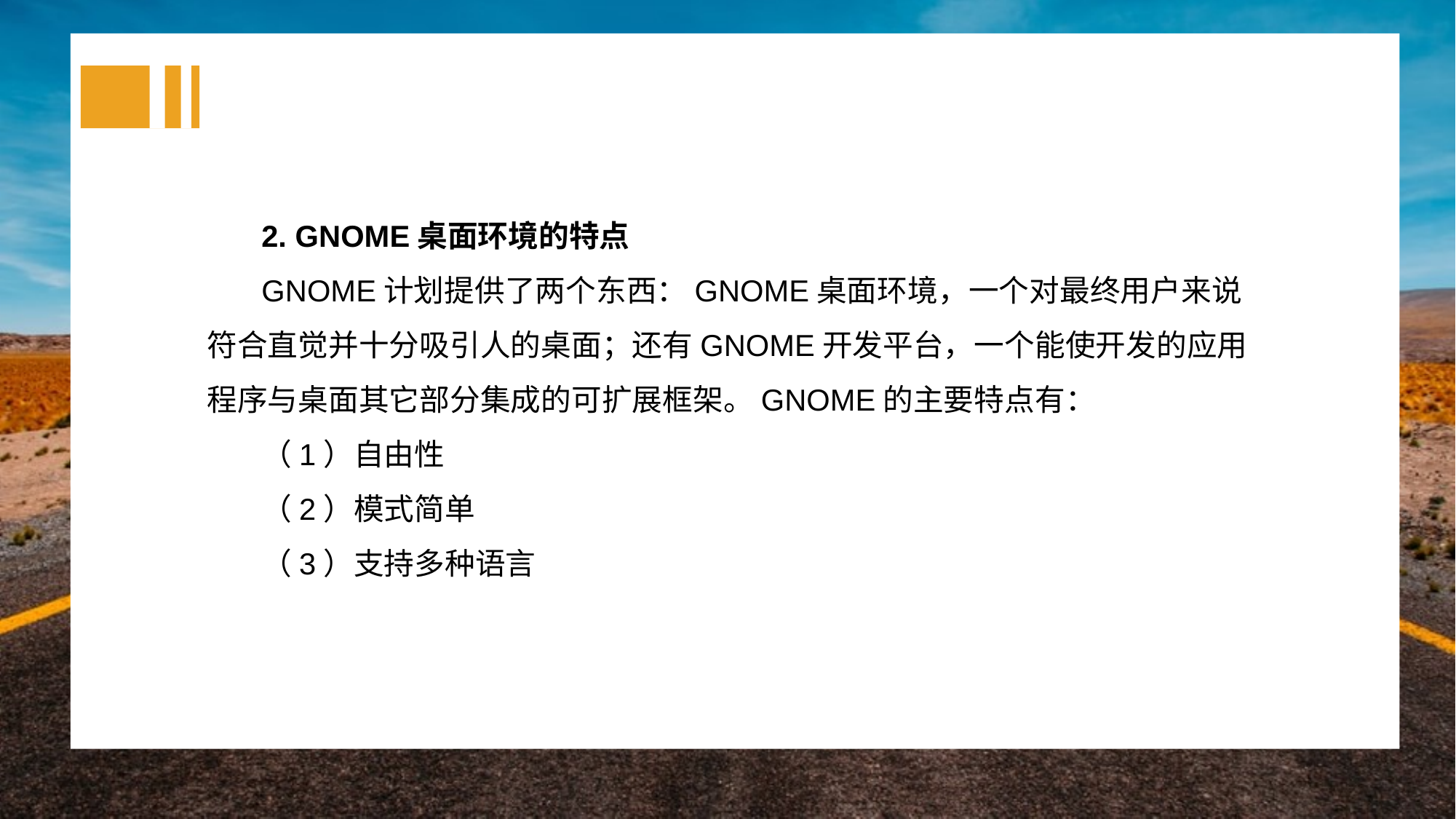

2. GNOME桌面环境的特点
GNOME计划提供了两个东西：GNOME桌面环境，一个对最终用户来说符合直觉并十分吸引人的桌面；还有GNOME开发平台，一个能使开发的应用程序与桌面其它部分集成的可扩展框架。GNOME的主要特点有：
（1）自由性
（2）模式简单
（3）支持多种语言